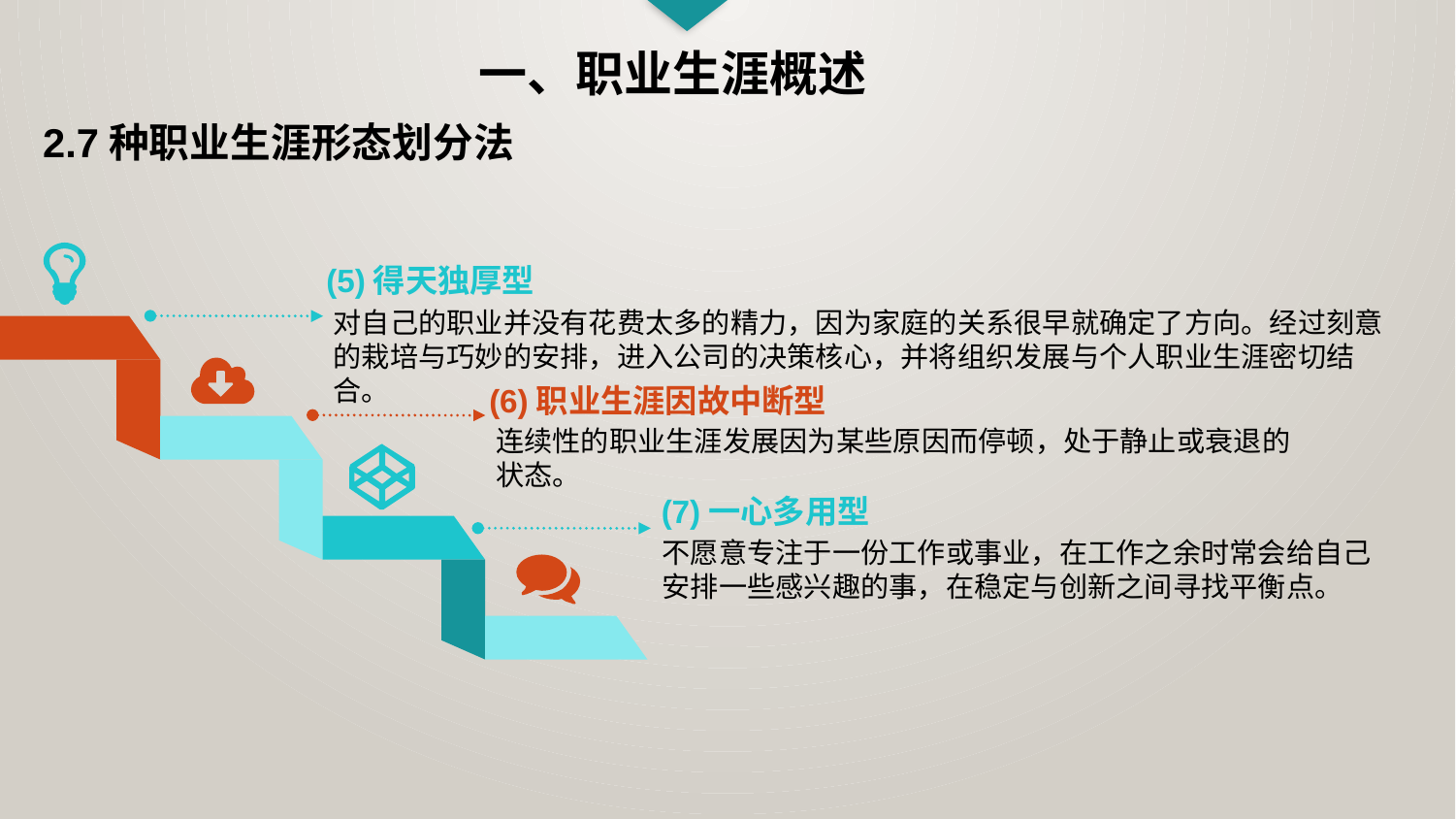

一、职业生涯概述
2.7种职业生涯形态划分法

(5)得天独厚型
对自己的职业并没有花费太多的精力，因为家庭的关系很早就确定了方向。经过刻意的栽培与巧妙的安排，进入公司的决策核心，并将组织发展与个人职业生涯密切结合。

(6)职业生涯因故中断型

连续性的职业生涯发展因为某些原因而停顿，处于静止或衰退的状态。

(7)一心多用型

不愿意专注于一份工作或事业，在工作之余时常会给自己安排一些感兴趣的事，在稳定与创新之间寻找平衡点。